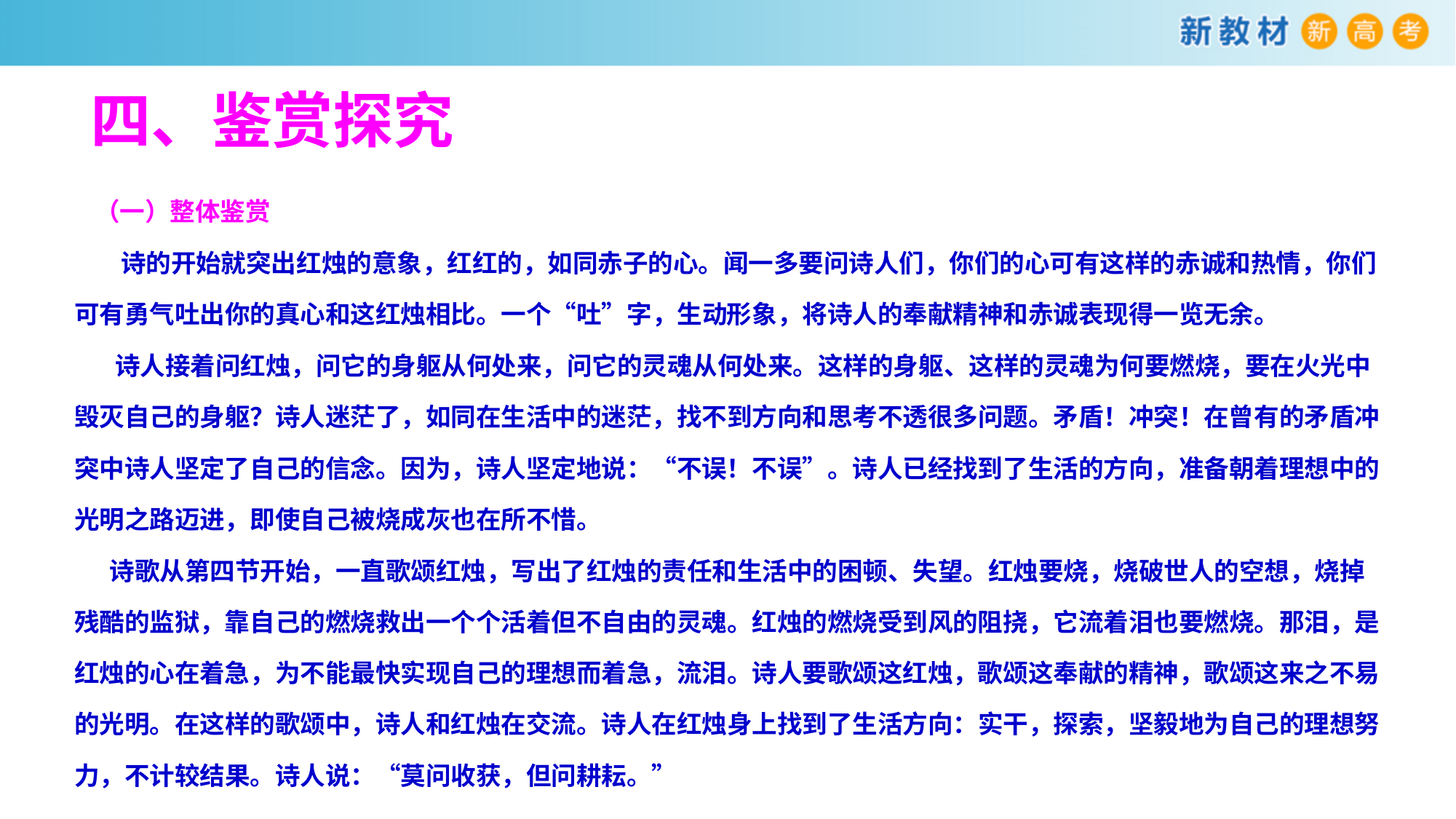

# 四、鉴赏探究
      （一）整体鉴赏
        诗的开始就突出红烛的意象，红红的，如同赤子的心。闻一多要问诗人们，你们的心可有这样的赤诚和热情，你们可有勇气吐出你的真心和这红烛相比。一个“吐”字，生动形象，将诗人的奉献精神和赤诚表现得一览无余。
       诗人接着问红烛，问它的身躯从何处来，问它的灵魂从何处来。这样的身躯、这样的灵魂为何要燃烧，要在火光中毁灭自己的身躯？诗人迷茫了，如同在生活中的迷茫，找不到方向和思考不透很多问题。矛盾！冲突！在曾有的矛盾冲突中诗人坚定了自己的信念。因为，诗人坚定地说：“不误！不误”。诗人已经找到了生活的方向，准备朝着理想中的光明之路迈进，即使自己被烧成灰也在所不惜。
      诗歌从第四节开始，一直歌颂红烛，写出了红烛的责任和生活中的困顿、失望。红烛要烧，烧破世人的空想，烧掉残酷的监狱，靠自己的燃烧救出一个个活着但不自由的灵魂。红烛的燃烧受到风的阻挠，它流着泪也要燃烧。那泪，是红烛的心在着急，为不能最快实现自己的理想而着急，流泪。诗人要歌颂这红烛，歌颂这奉献的精神，歌颂这来之不易的光明。在这样的歌颂中，诗人和红烛在交流。诗人在红烛身上找到了生活方向：实干，探索，坚毅地为自己的理想努力，不计较结果。诗人说：“莫问收获，但问耕耘。”